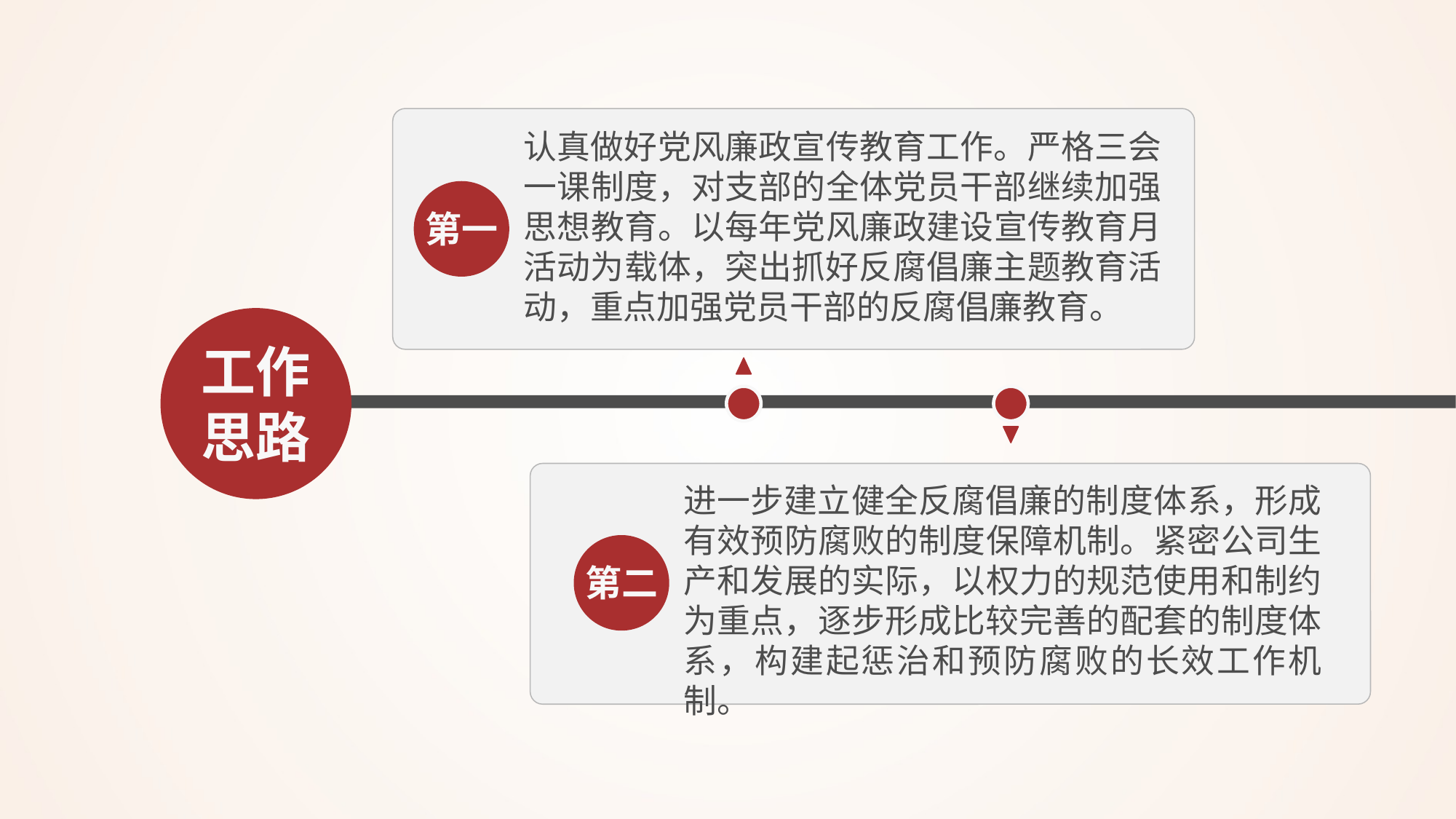

认真做好党风廉政宣传教育工作。严格三会一课制度，对支部的全体党员干部继续加强思想教育。以每年党风廉政建设宣传教育月活动为载体，突出抓好反腐倡廉主题教育活动，重点加强党员干部的反腐倡廉教育。

第一

工作思路

进一步建立健全反腐倡廉的制度体系，形成有效预防腐败的制度保障机制。紧密公司生产和发展的实际，以权力的规范使用和制约为重点，逐步形成比较完善的配套的制度体系，构建起惩治和预防腐败的长效工作机制。

第二